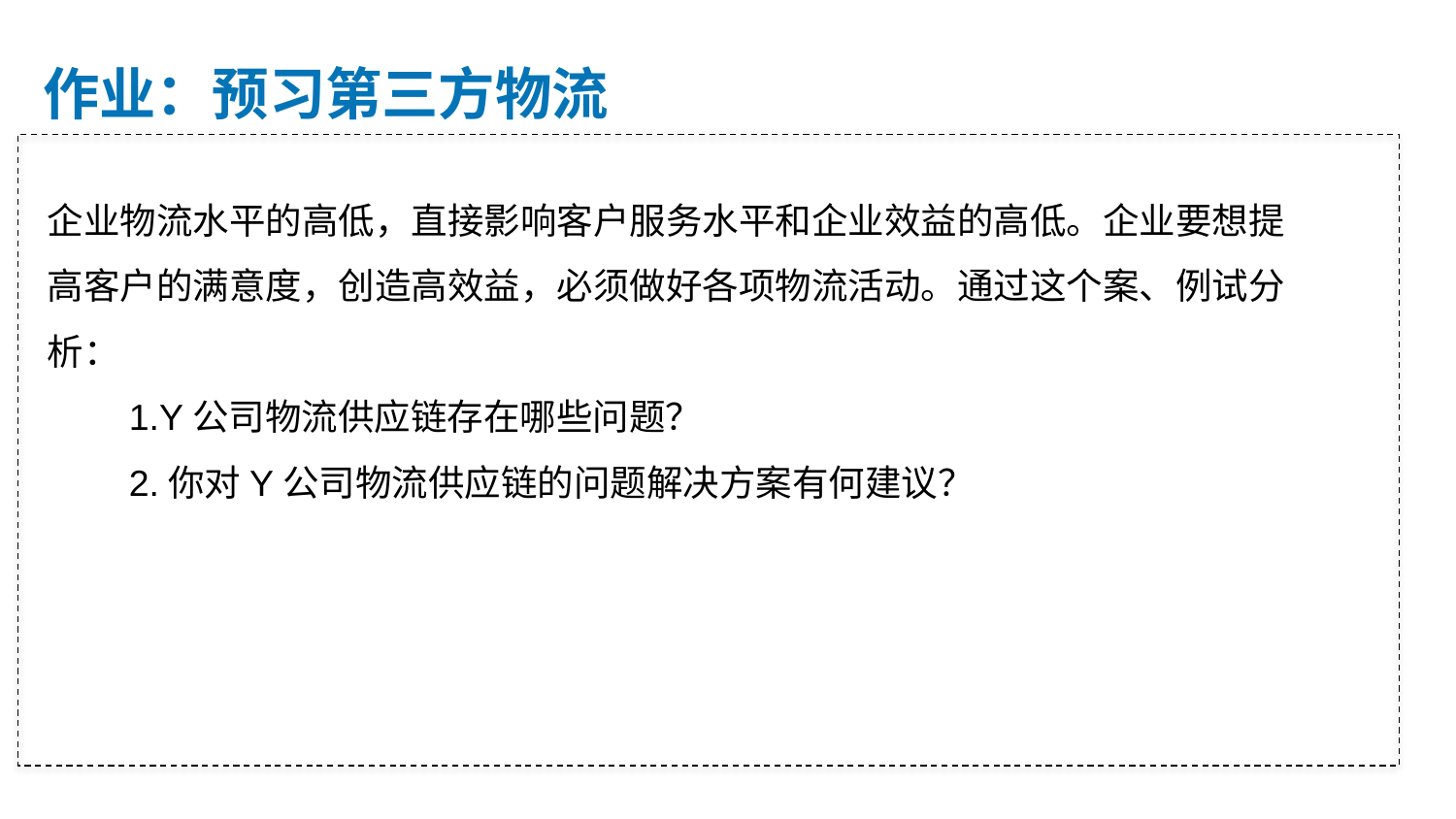

作业：预习第三方物流

企业物流水平的高低，直接影响客户服务水平和企业效益的高低。企业要想提高客户的满意度，创造高效益，必须做好各项物流活动。通过这个案、例试分析：
　　1.Y公司物流供应链存在哪些问题？
　　2.你对Y公司物流供应链的问题解决方案有何建议？